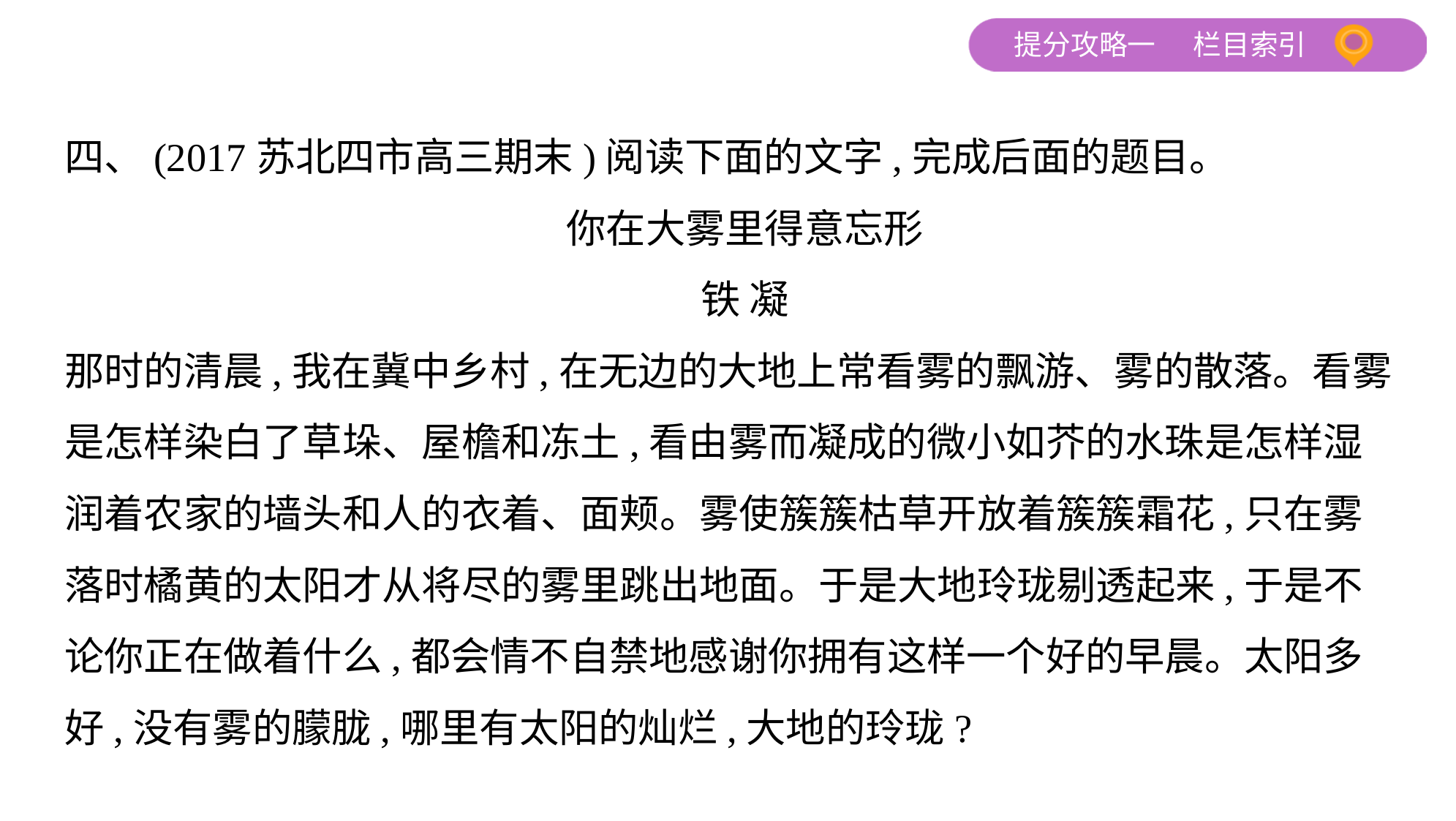

四、(2017苏北四市高三期末)阅读下面的文字,完成后面的题目。
你在大雾里得意忘形
铁 凝
那时的清晨,我在冀中乡村,在无边的大地上常看雾的飘游、雾的散落。看雾
是怎样染白了草垛、屋檐和冻土,看由雾而凝成的微小如芥的水珠是怎样湿
润着农家的墙头和人的衣着、面颊。雾使簇簇枯草开放着簇簇霜花,只在雾
落时橘黄的太阳才从将尽的雾里跳出地面。于是大地玲珑剔透起来,于是不
论你正在做着什么,都会情不自禁地感谢你拥有这样一个好的早晨。太阳多
好,没有雾的朦胧,哪里有太阳的灿烂,大地的玲珑?